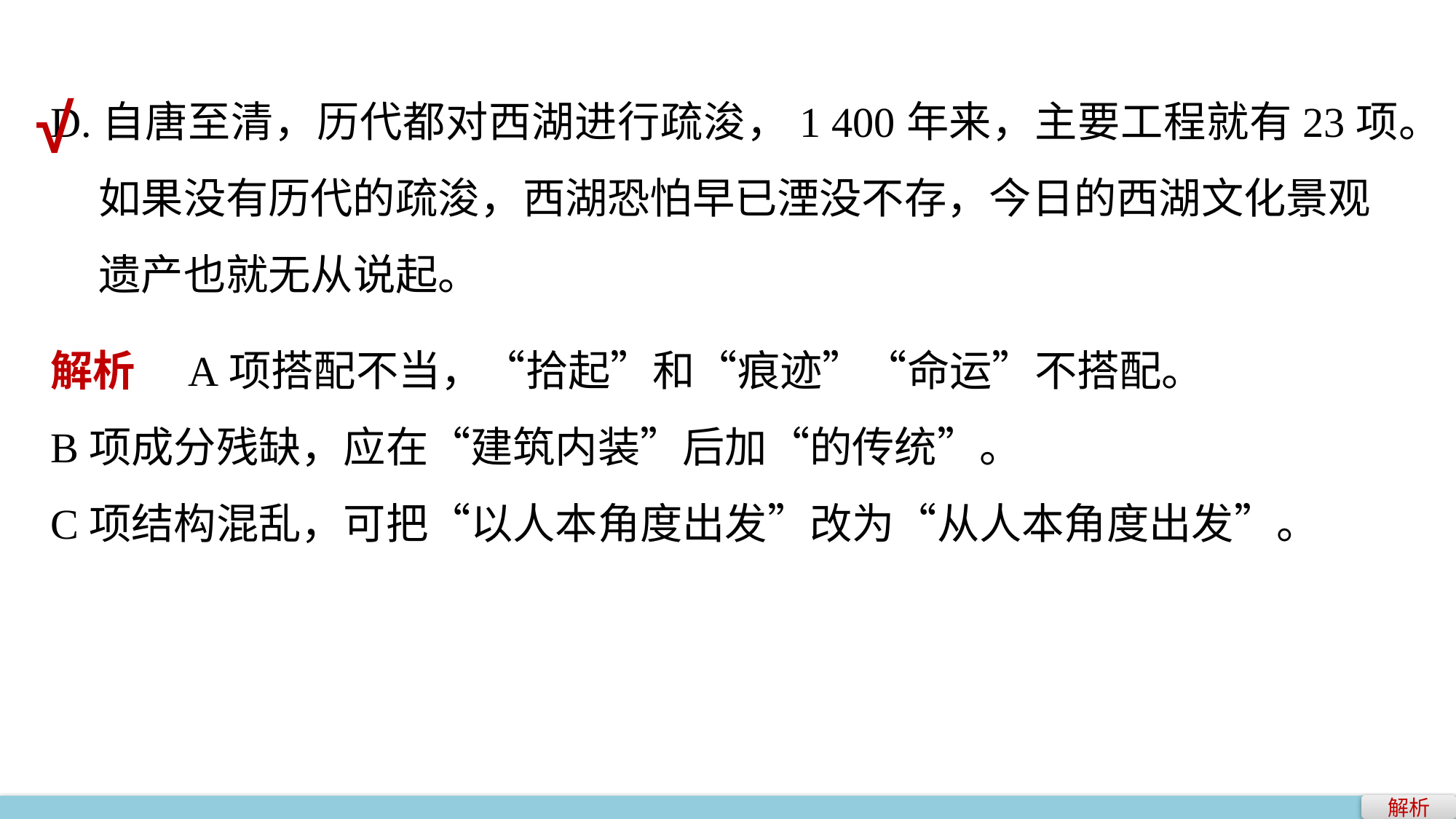

D.自唐至清，历代都对西湖进行疏浚，1 400年来，主要工程就有23项。
    如果没有历代的疏浚，西湖恐怕早已湮没不存，今日的西湖文化景观
    遗产也就无从说起。
√
解析　A项搭配不当，“拾起”和“痕迹”“命运”不搭配。
B项成分残缺，应在“建筑内装”后加“的传统”。
C项结构混乱，可把“以人本角度出发”改为“从人本角度出发”。
解析